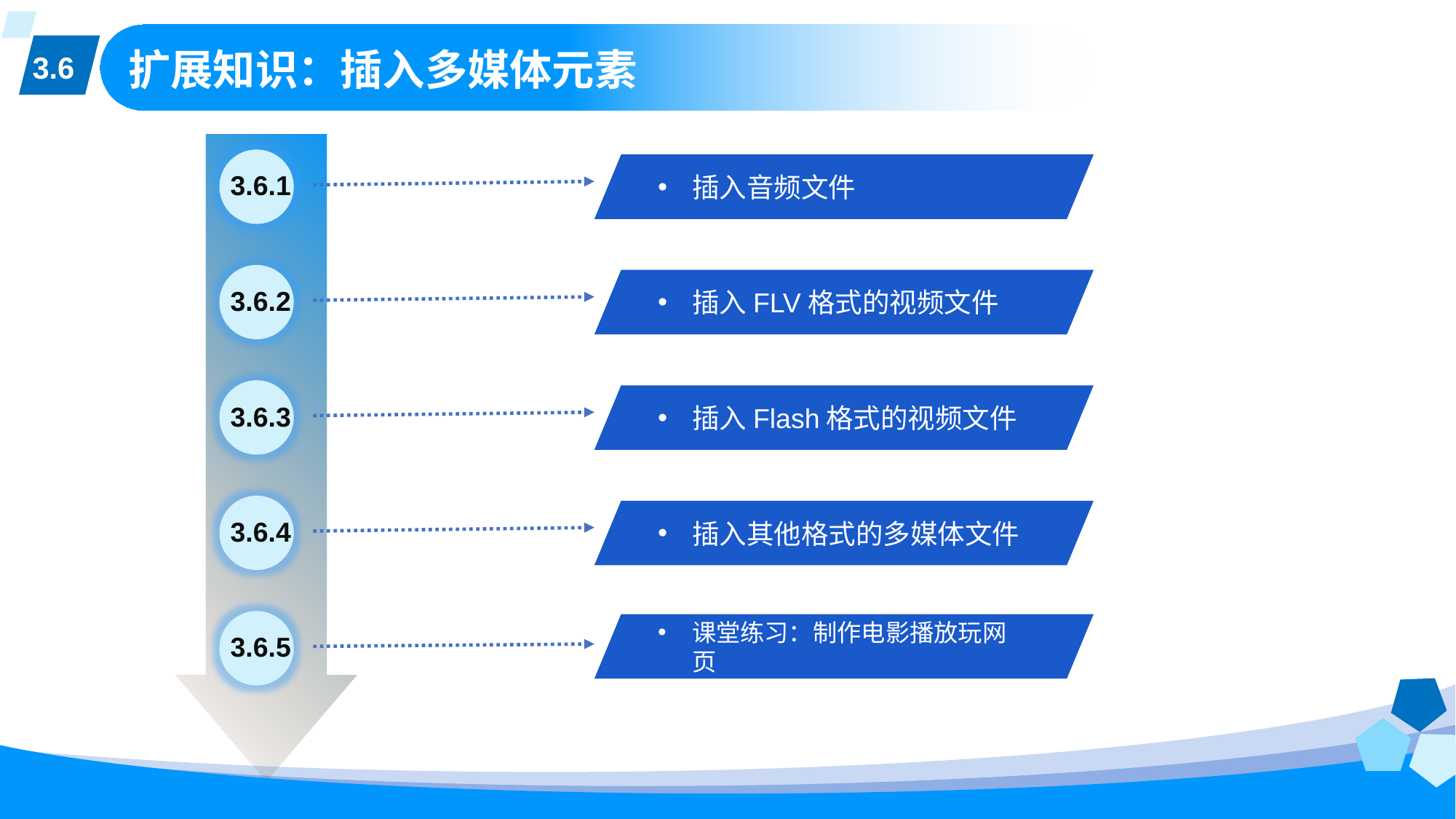

3.6
# 扩展知识：插入多媒体元素

3.6.1
插入音频文件

3.6.2
插入FLV格式的视频文件

3.6.3
插入Flash格式的视频文件

3.6.4
插入其他格式的多媒体文件

3.6.5
课堂练习：制作电影播放玩网页